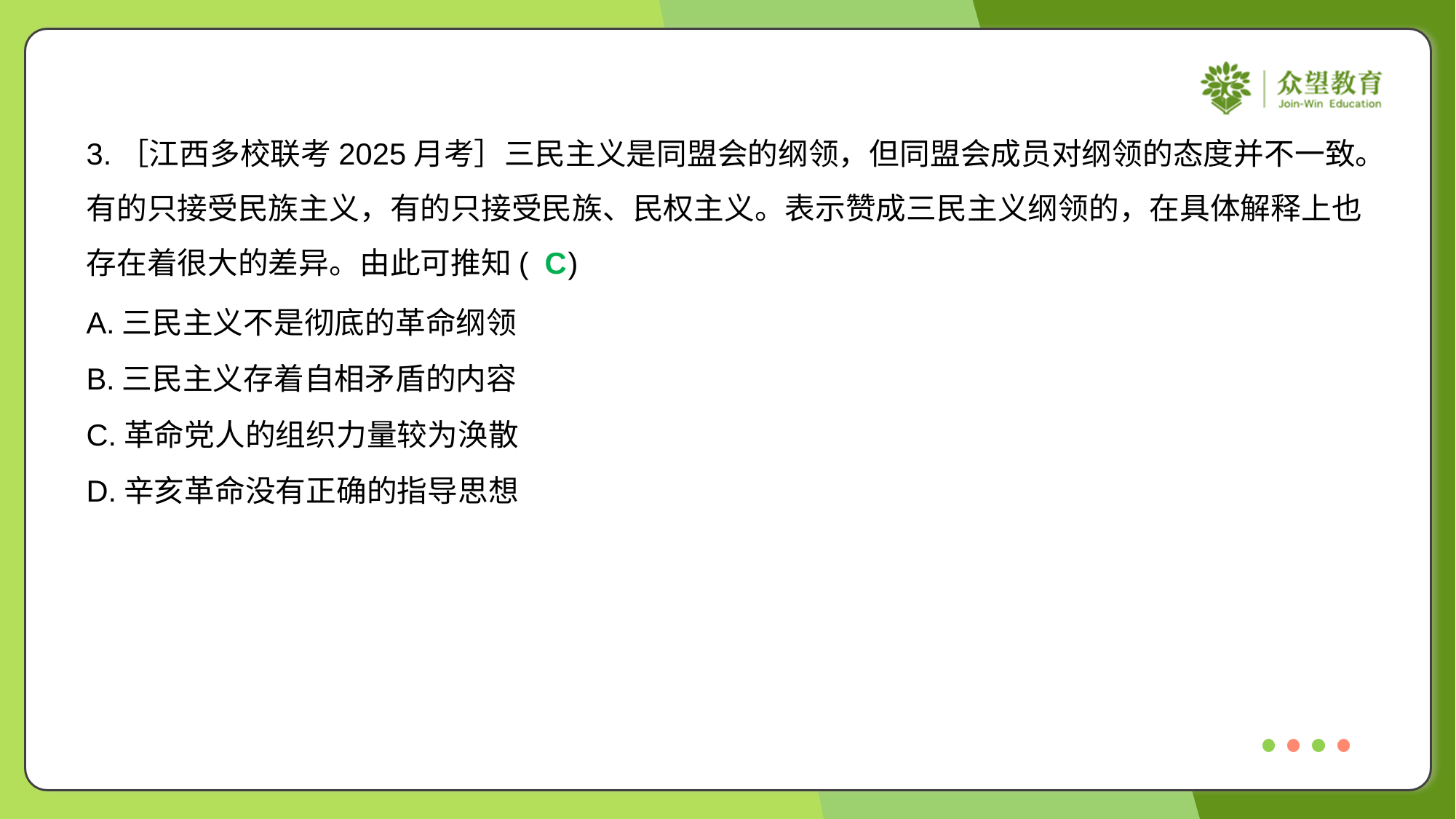

3.［江西多校联考2025月考］三民主义是同盟会的纲领，但同盟会成员对纲领的态度并不一致。
有的只接受民族主义，有的只接受民族、民权主义。表示赞成三民主义纲领的，在具体解释上也
存在着很大的差异。由此可推知(     )
C
A.三民主义不是彻底的革命纲领
B.三民主义存着自相矛盾的内容
C.革命党人的组织力量较为涣散
D.辛亥革命没有正确的指导思想